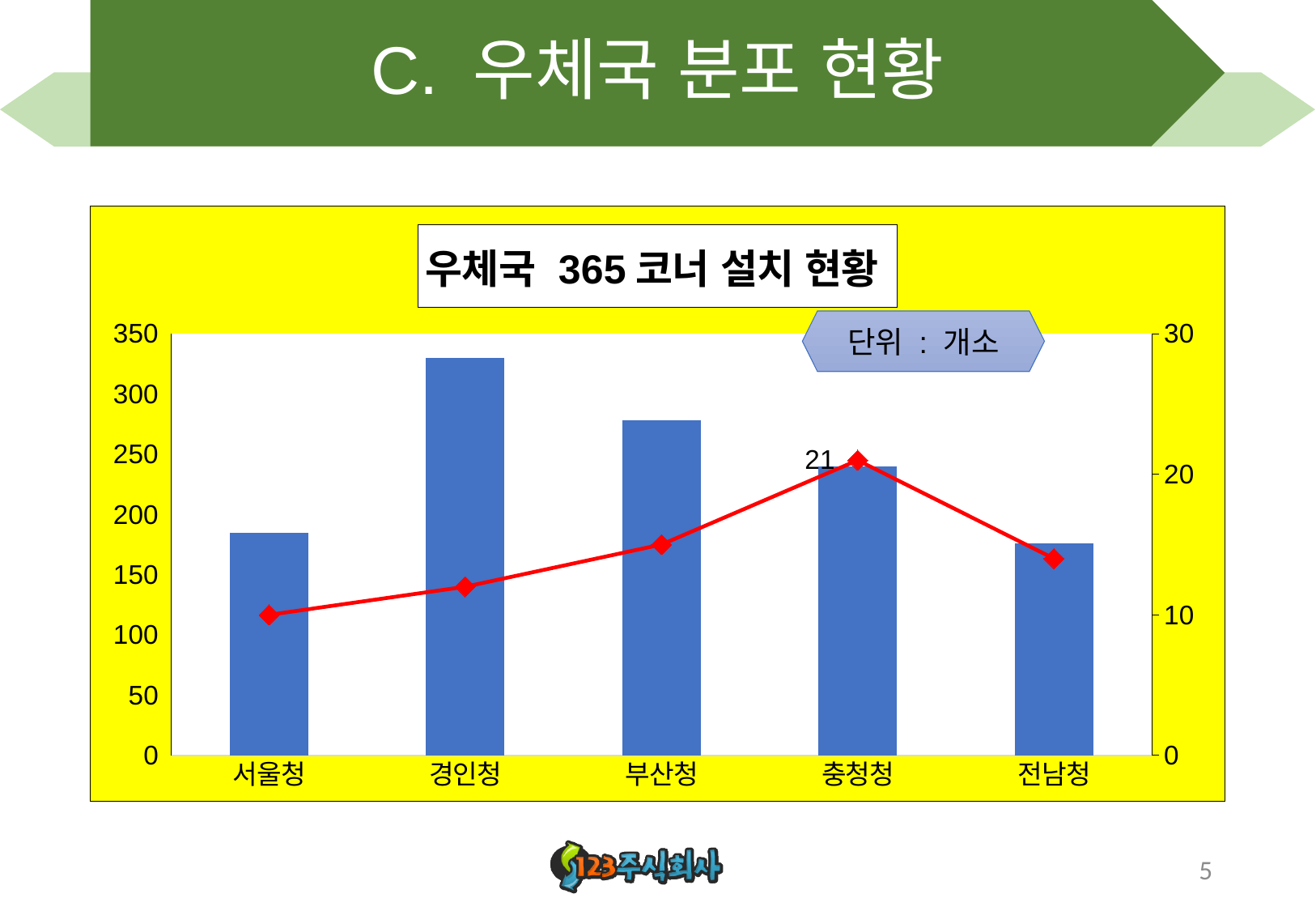

# C. 우체국 분포 현황

### Chart: 우체국 365코너 설치 현황

| Category | 자체운영 | 점외 위탁운영 |
|---|---|---|
| 서울청 | 185.0 | 10.0 |
| 경인청 | 330.0 | 12.0 |
| 부산청 | 278.0 | 15.0 |
| 충청청 | 240.0 | 21.0 |
| 전남청 | 176.0 | 14.0 |
단위 : 개소
5